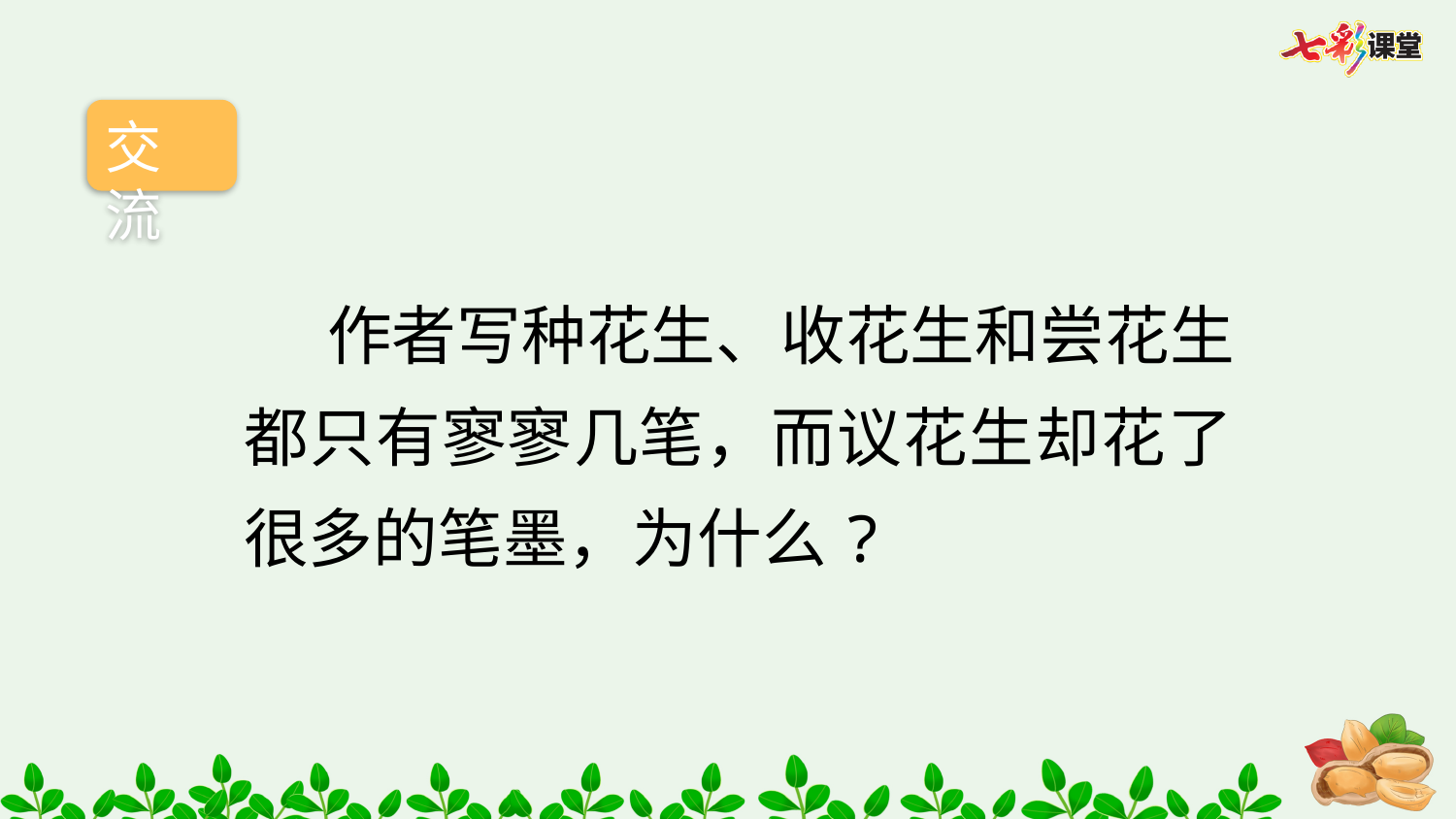

交流
    作者写种花生、收花生和尝花生都只有寥寥几笔，而议花生却花了很多的笔墨，为什么?